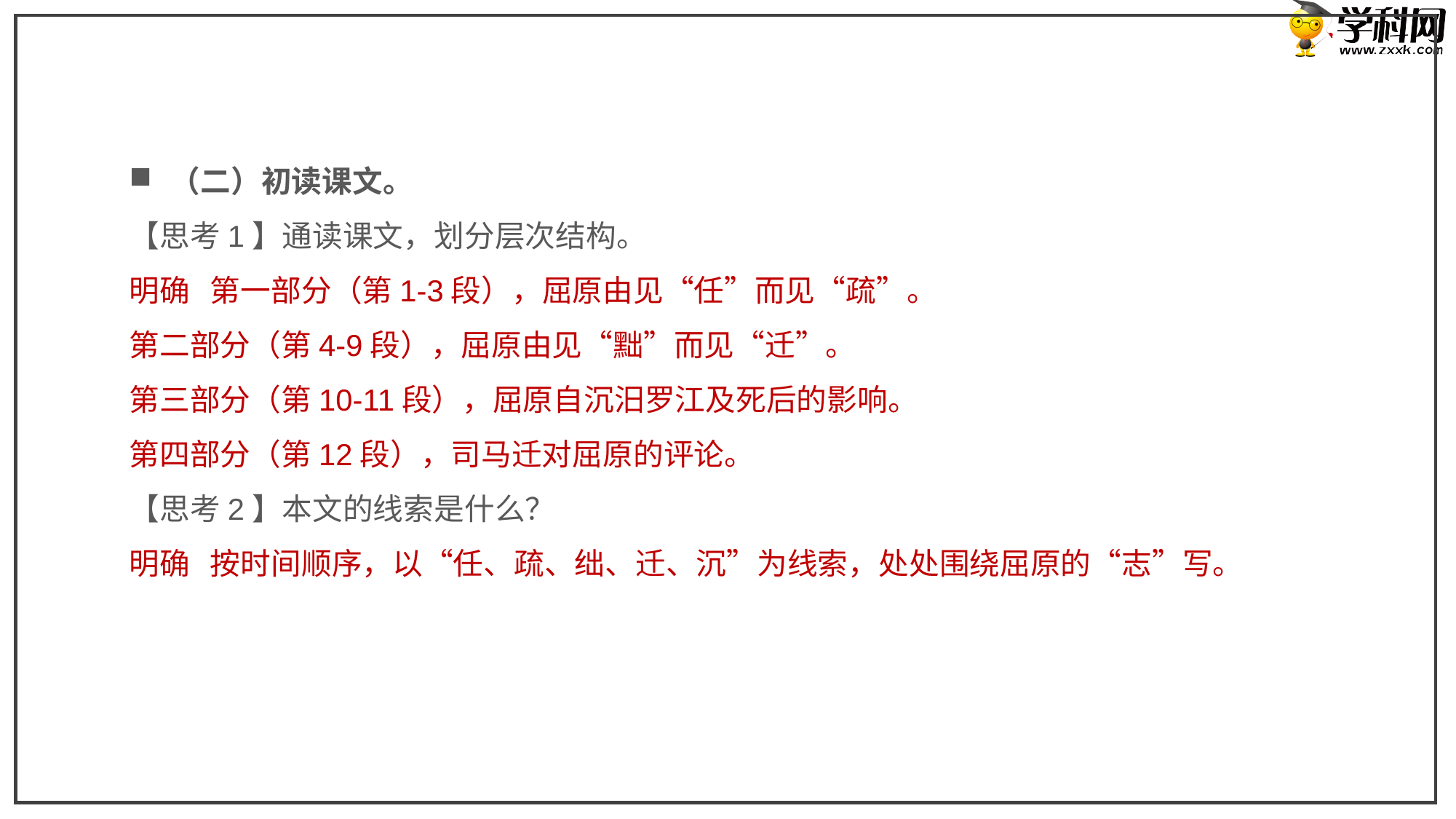

（二）初读课文。
【思考1】通读课文，划分层次结构。
明确   第一部分（第1-3段），屈原由见“任”而见“疏”。
第二部分（第4-9段），屈原由见“黜”而见“迁”。
第三部分（第10-11段），屈原自沉汨罗江及死后的影响。
第四部分（第12段），司马迁对屈原的评论。
【思考2】本文的线索是什么？
明确   按时间顺序，以“任、疏、绌、迁、沉”为线索，处处围绕屈原的“志”写。